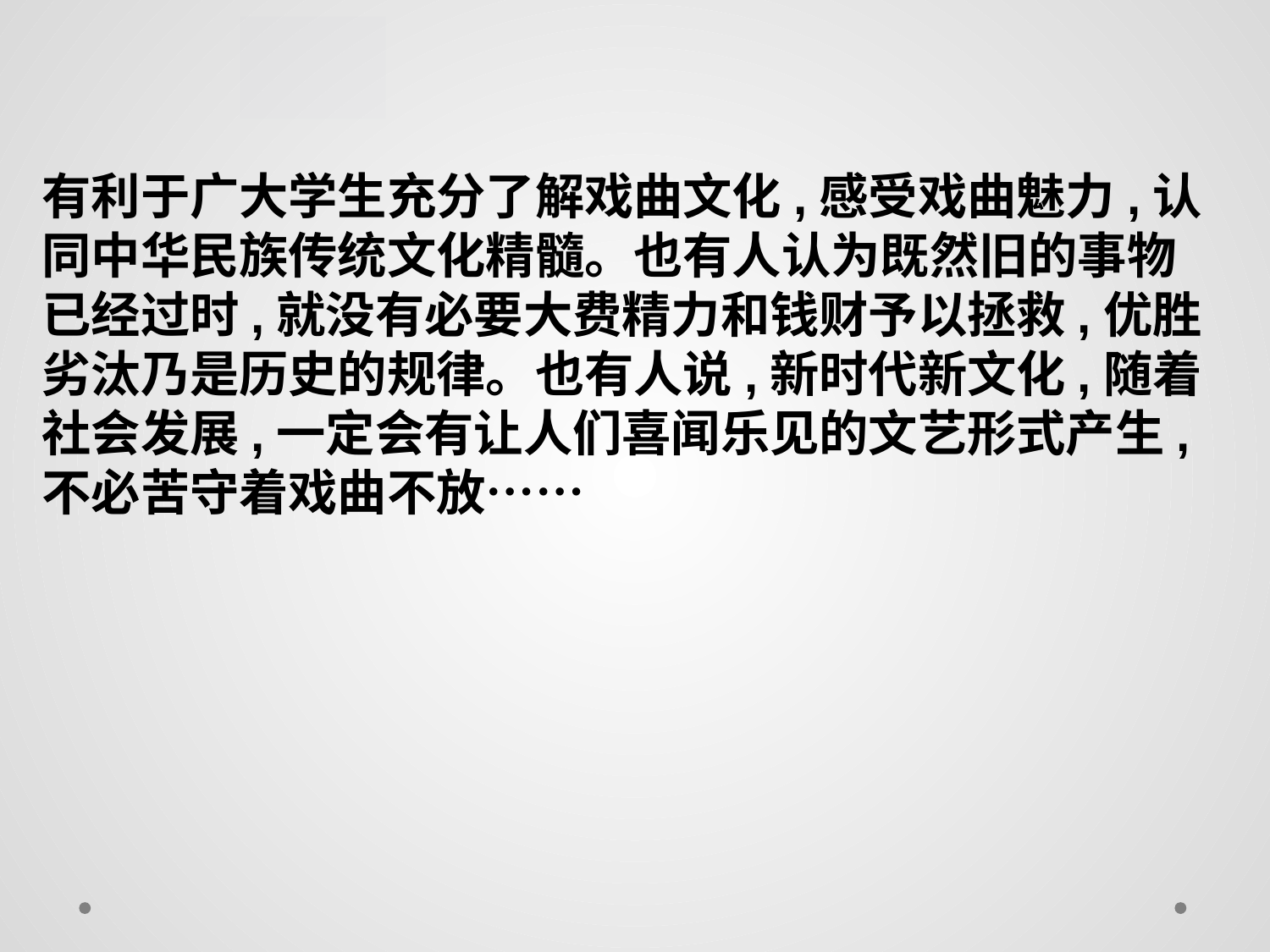

有利于广大学生充分了解戏曲文化,感受戏曲魅力,认同中华民族传统文化精髓。也有人认为既然旧的事物已经过时,就没有必要大费精力和钱财予以拯救,优胜劣汰乃是历史的规律。也有人说,新时代新文化,随着社会发展,一定会有让人们喜闻乐见的文艺形式产生,不必苦守着戏曲不放……